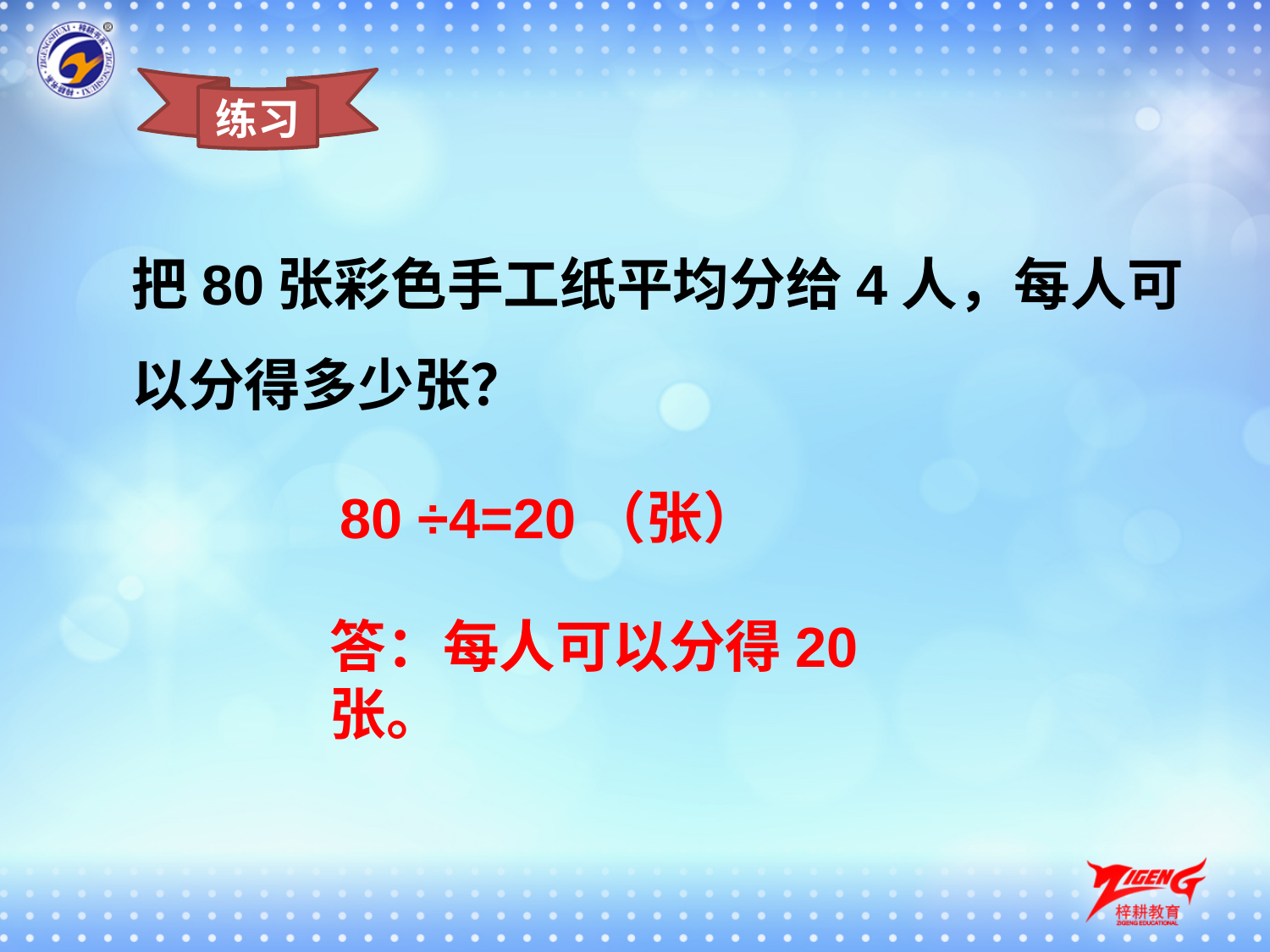

练习

把80张彩色手工纸平均分给4人，每人可以分得多少张？
80 ÷4=20（张）
答：每人可以分得20张。